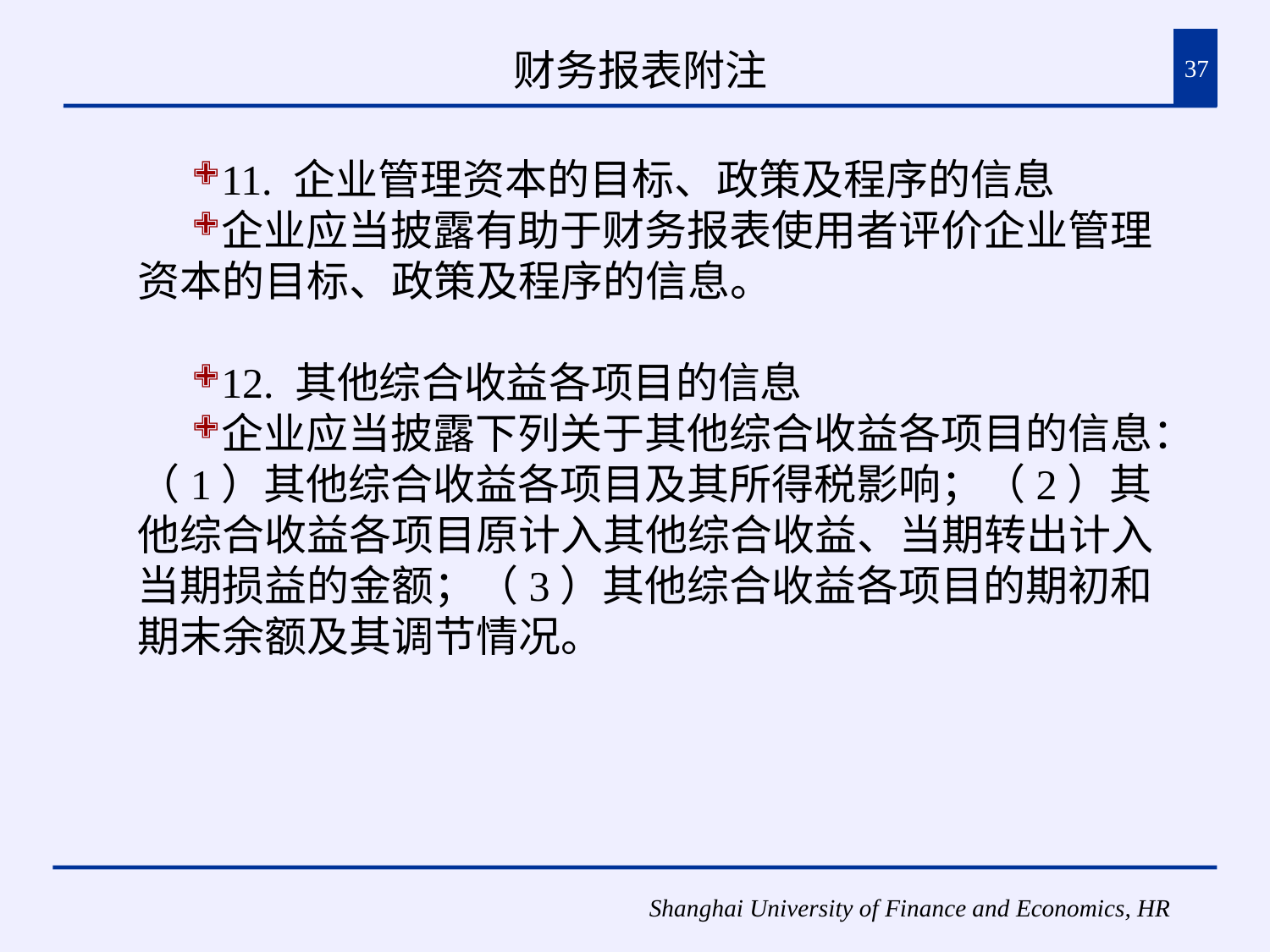

# 财务报表附注
37
11. 企业管理资本的目标、政策及程序的信息
企业应当披露有助于财务报表使用者评价企业管理资本的目标、政策及程序的信息。

12. 其他综合收益各项目的信息
企业应当披露下列关于其他综合收益各项目的信息：（1）其他综合收益各项目及其所得税影响；（2）其他综合收益各项目原计入其他综合收益、当期转出计入当期损益的金额；（3）其他综合收益各项目的期初和期末余额及其调节情况。